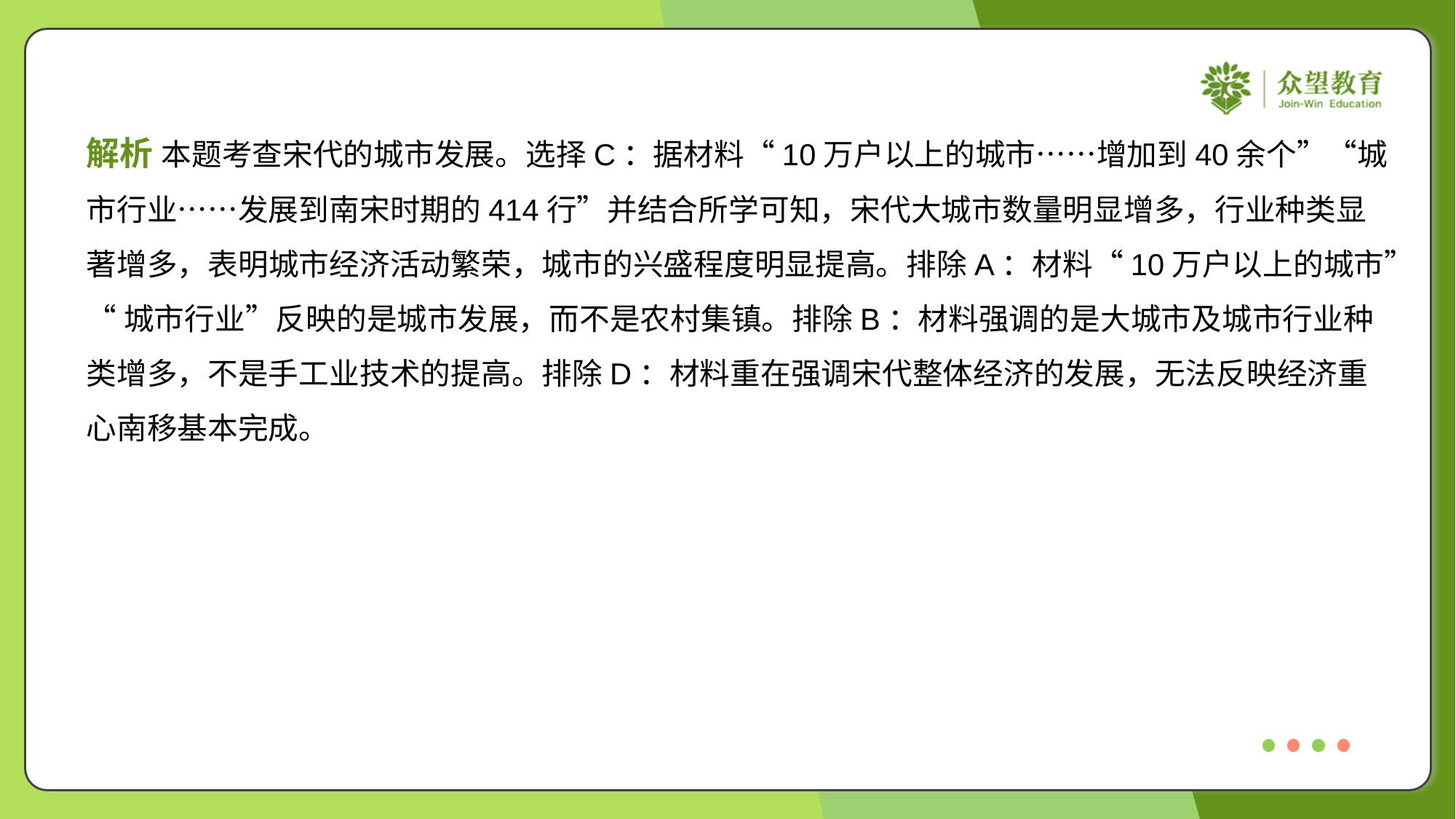

解析 本题考查宋代的城市发展。选择C：据材料“10万户以上的城市……增加到40余个”“城
市行业……发展到南宋时期的414行”并结合所学可知，宋代大城市数量明显增多，行业种类显
著增多，表明城市经济活动繁荣，城市的兴盛程度明显提高。排除A：材料“10万户以上的城市”
“城市行业”反映的是城市发展，而不是农村集镇。排除B：材料强调的是大城市及城市行业种
类增多，不是手工业技术的提高。排除D：材料重在强调宋代整体经济的发展，无法反映经济重
心南移基本完成。